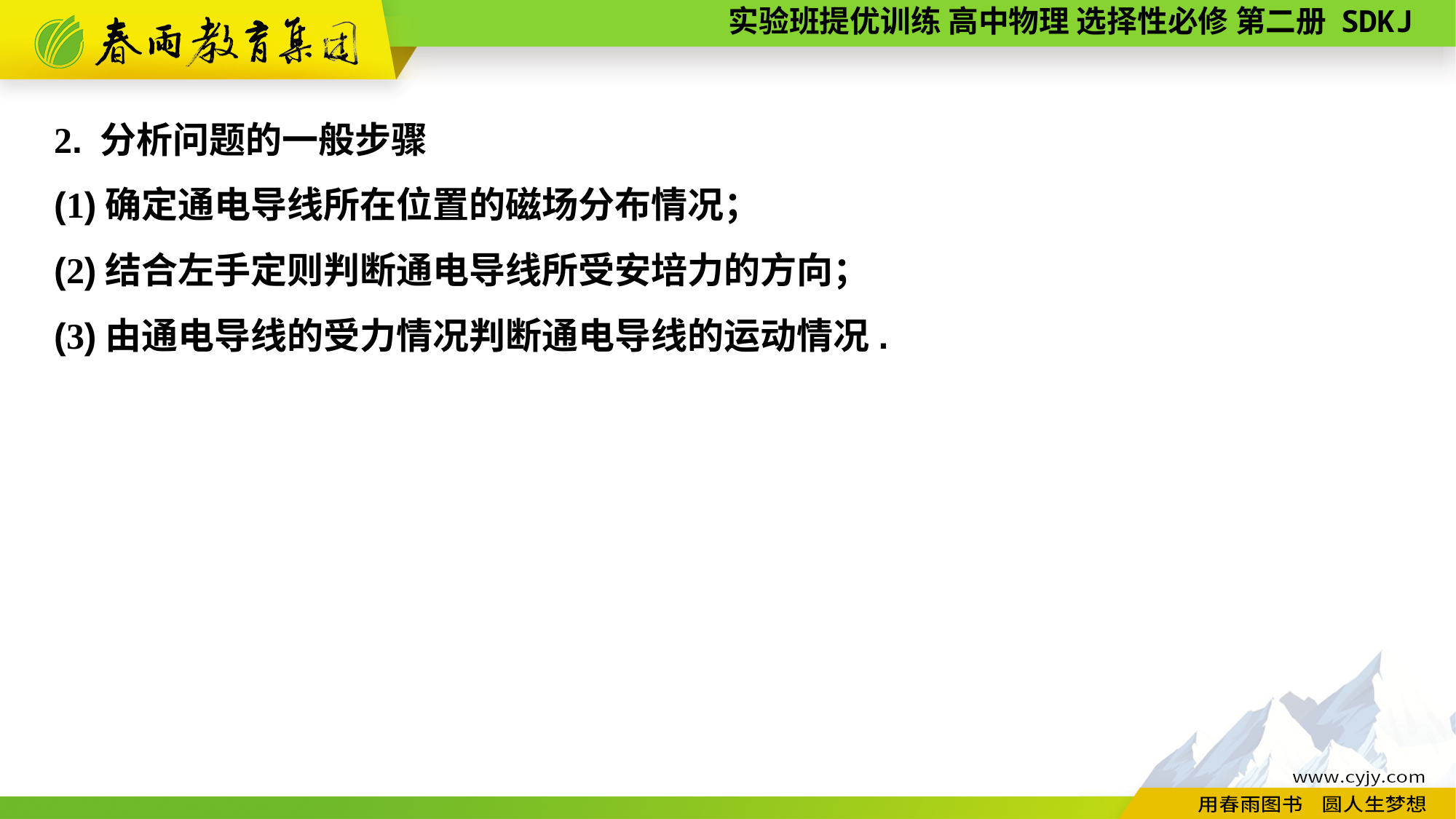

2. 分析问题的一般步骤
(1)确定通电导线所在位置的磁场分布情况；
(2)结合左手定则判断通电导线所受安培力的方向；
(3)由通电导线的受力情况判断通电导线的运动情况.